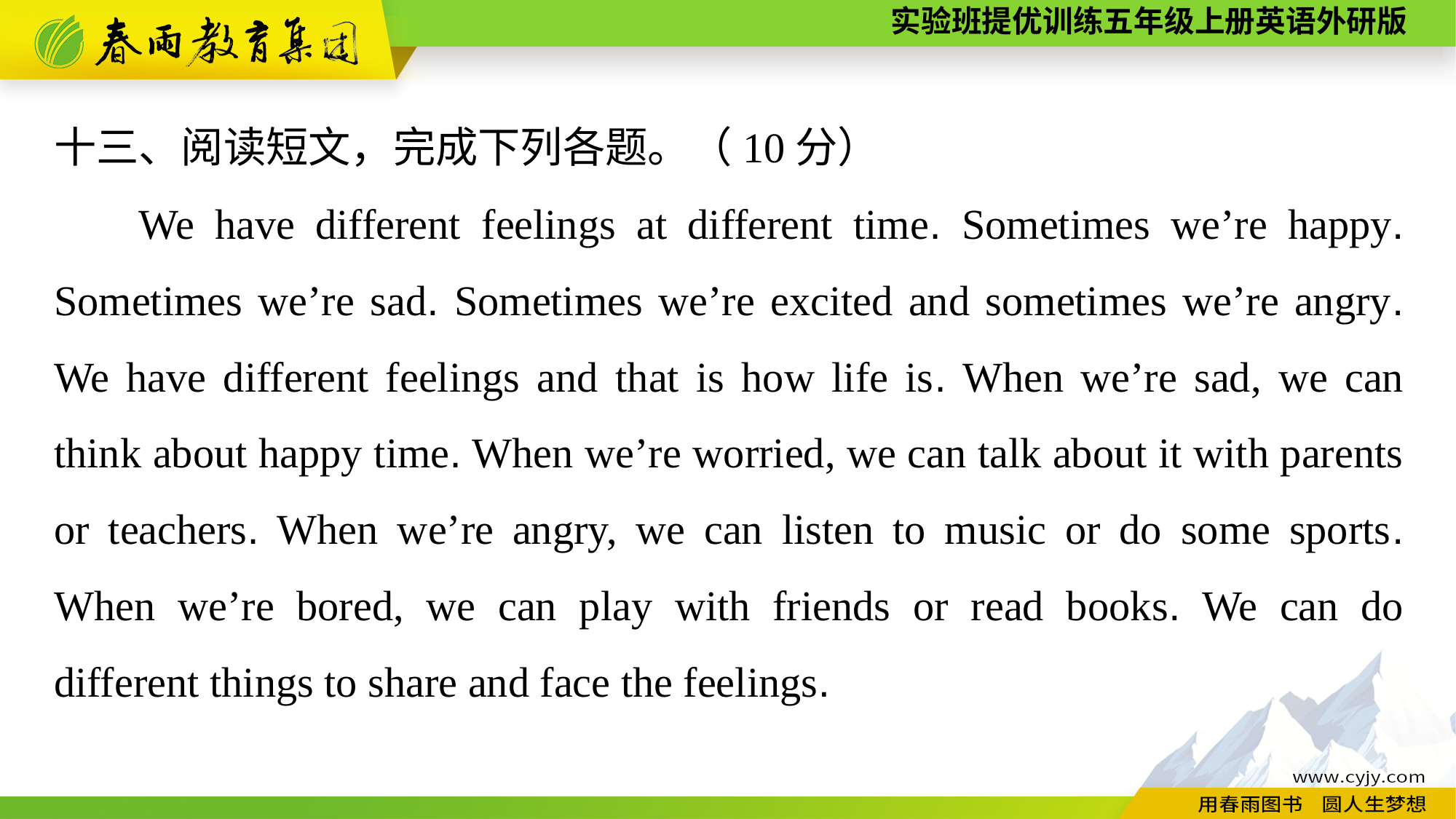

十三、阅读短文，完成下列各题。（10分）
We have different feelings at different time. Sometimes we’re happy. Sometimes we’re sad. Sometimes we’re excited and sometimes we’re angry. We have different feelings and that is how life is. When we’re sad, we can think about happy time. When we’re worried, we can talk about it with parents or teachers. When we’re angry, we can listen to music or do some sports. When we’re bored, we can play with friends or read books. We can do different things to share and face the feelings.